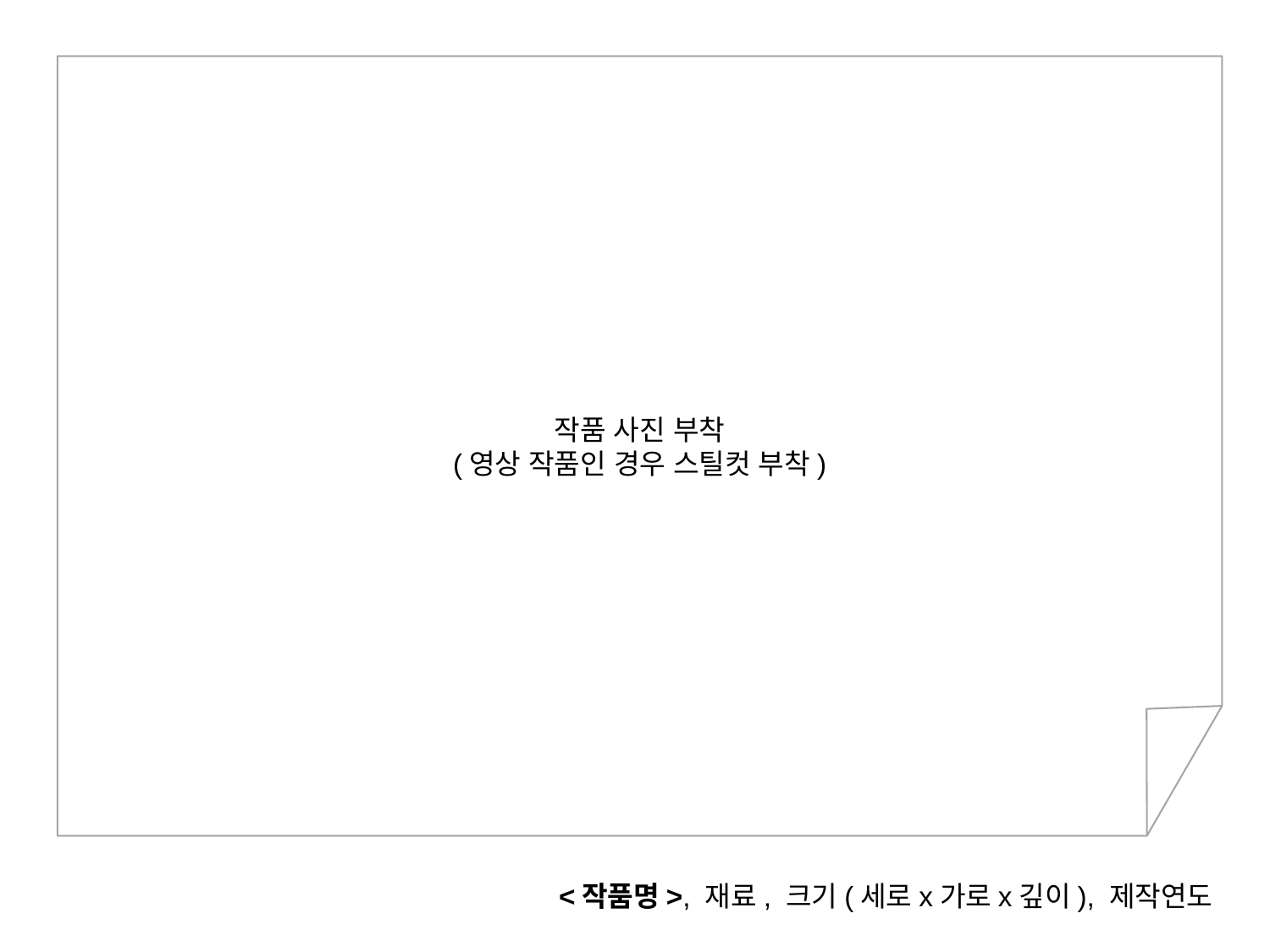

작품 사진 부착
(영상 작품인 경우 스틸컷 부착)
<작품명>, 재료, 크기(세로x가로x깊이), 제작연도